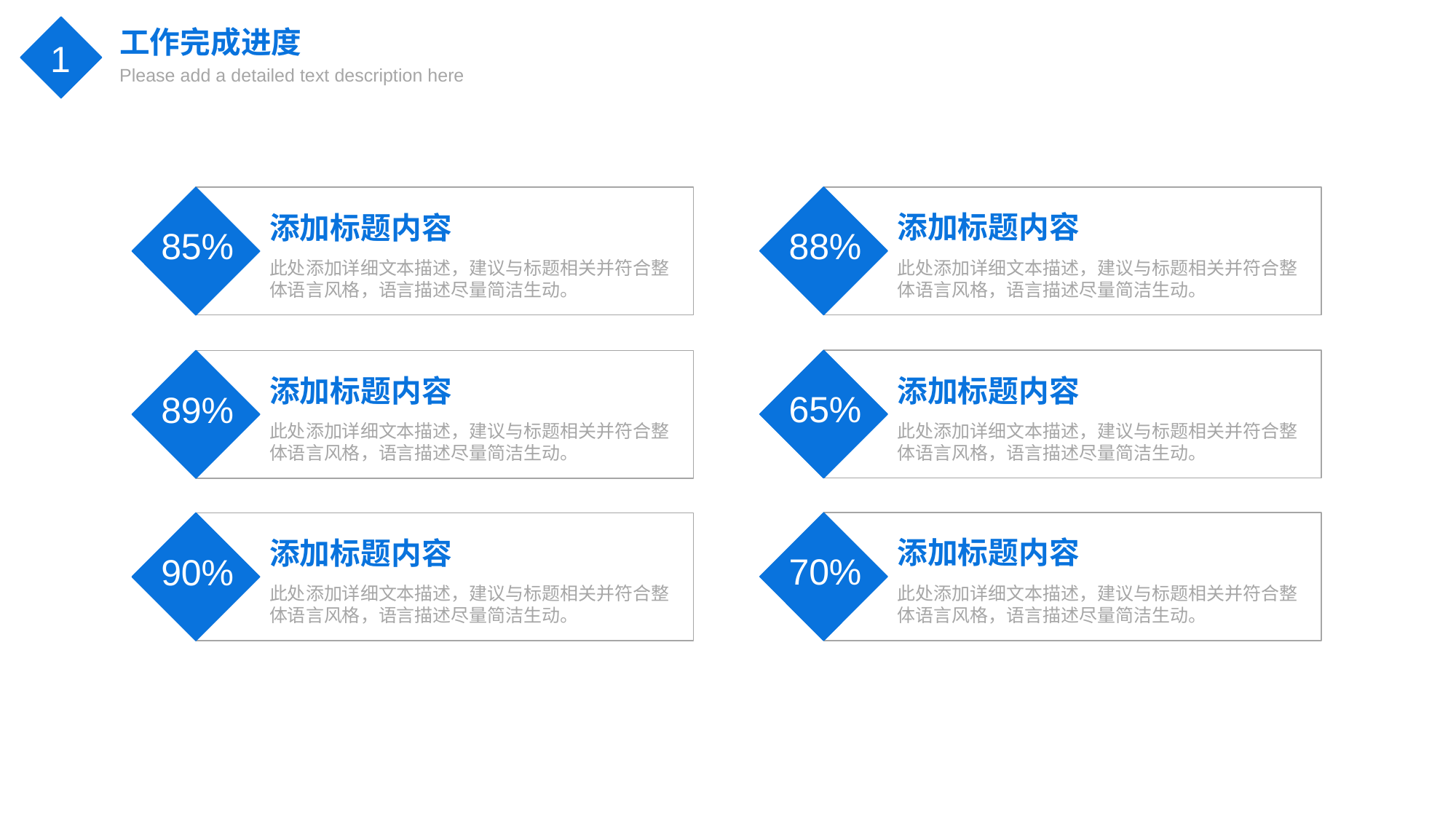

工作完成进度
Please add a detailed text description here

1

添加标题内容
此处添加详细文本描述，建议与标题相关并符合整体语言风格，语言描述尽量简洁生动。
添加标题内容
此处添加详细文本描述，建议与标题相关并符合整体语言风格，语言描述尽量简洁生动。

88%

85%

添加标题内容
此处添加详细文本描述，建议与标题相关并符合整体语言风格，语言描述尽量简洁生动。
添加标题内容
此处添加详细文本描述，建议与标题相关并符合整体语言风格，语言描述尽量简洁生动。

65%

89%

添加标题内容
此处添加详细文本描述，建议与标题相关并符合整体语言风格，语言描述尽量简洁生动。
添加标题内容
此处添加详细文本描述，建议与标题相关并符合整体语言风格，语言描述尽量简洁生动。

70%

90%